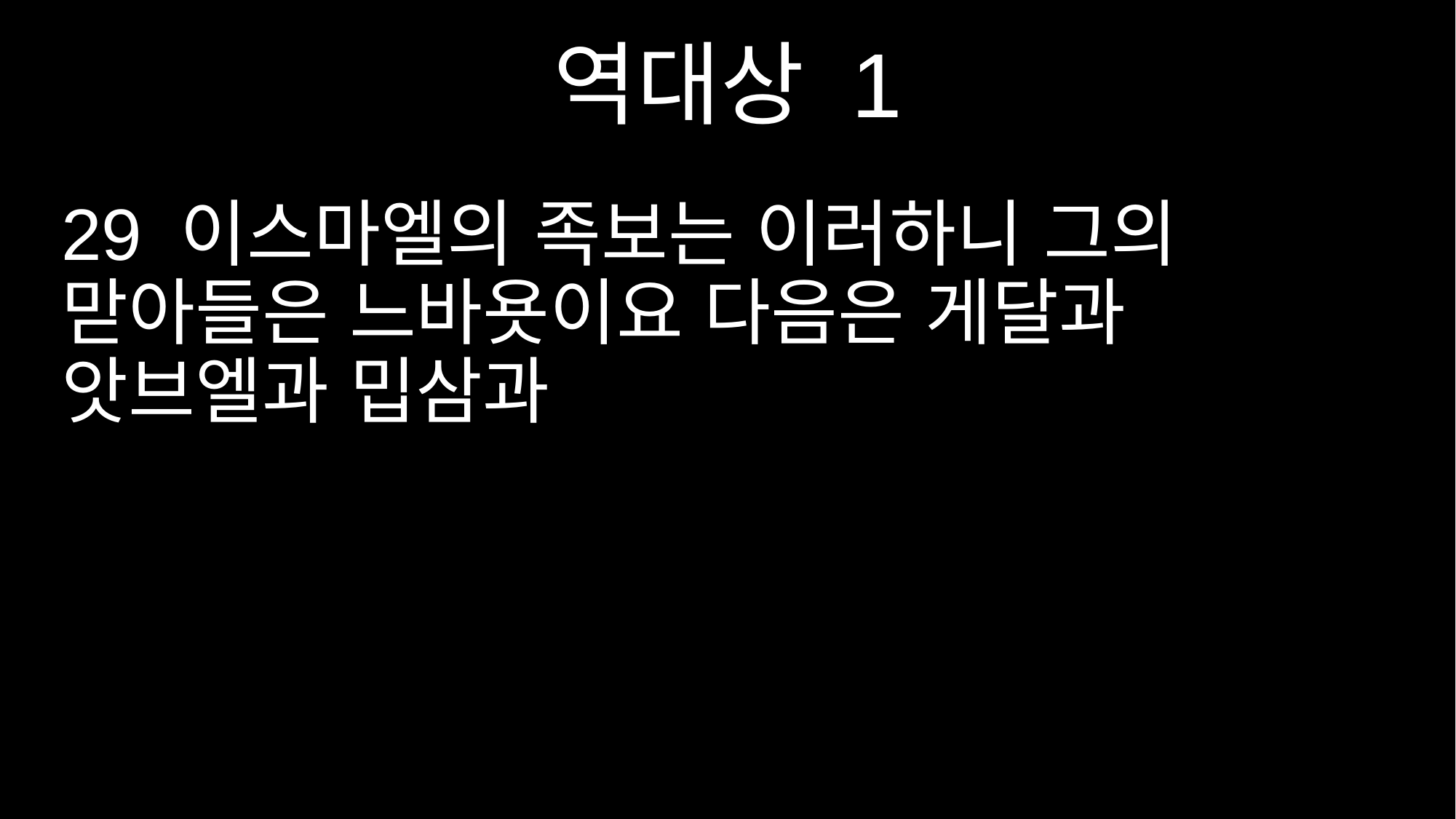

역대상 1
29 이스마엘의 족보는 이러하니 그의 맏아들은 느바욧이요 다음은 게달과 앗브엘과 밉삼과